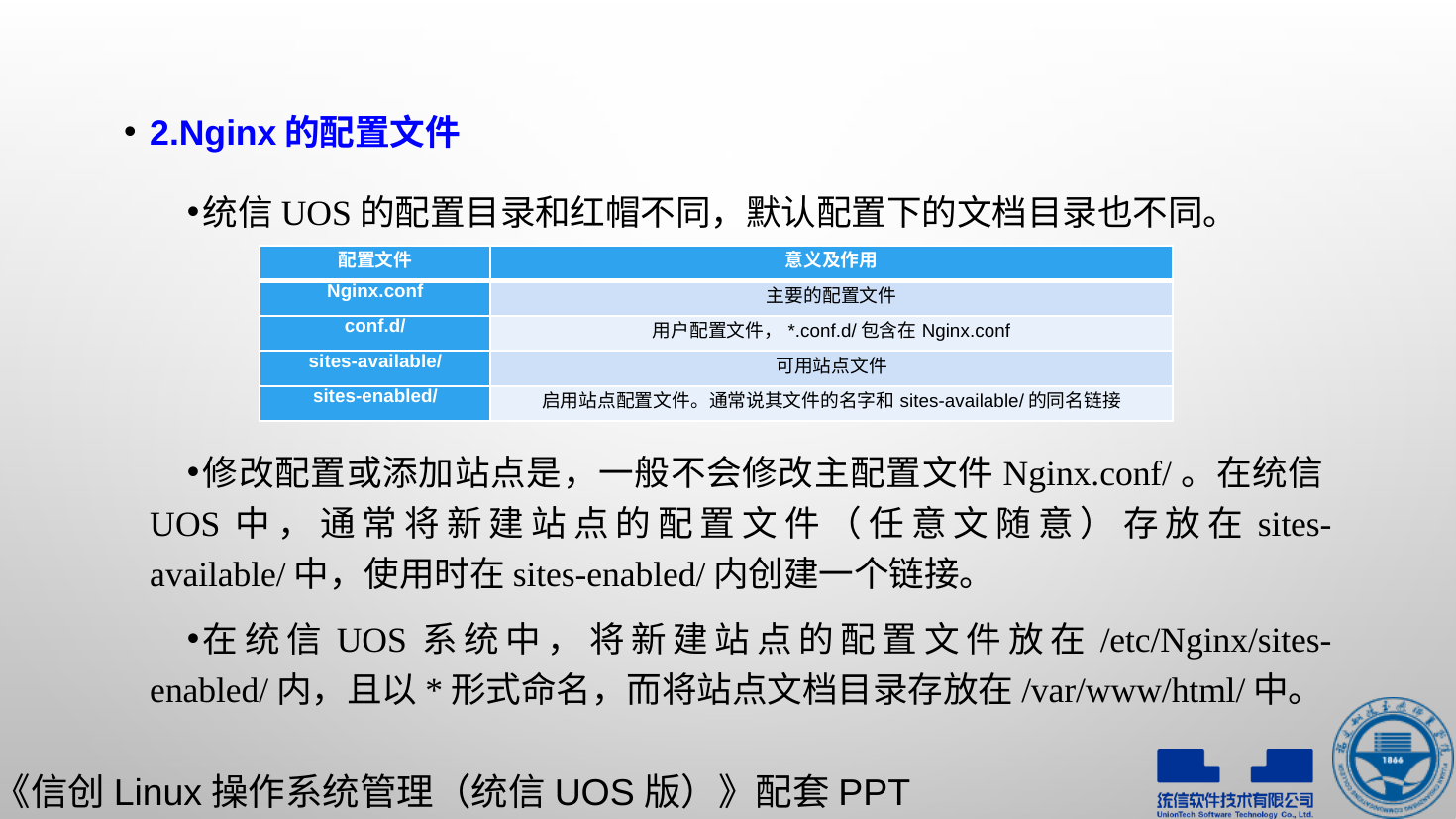

2.Nginx的配置文件
统信UOS的配置目录和红帽不同，默认配置下的文档目录也不同。

修改配置或添加站点是，一般不会修改主配置文件Nginx.conf/。在统信UOS中，通常将新建站点的配置文件（任意文随意）存放在sites-available/中，使用时在sites-enabled/内创建一个链接。
在统信UOS系统中，将新建站点的配置文件放在/etc/Nginx/sites-enabled/内，且以*形式命名，而将站点文档目录存放在/var/www/html/中。

| 配置文件 | 意义及作用 |
| --- | --- |
| Nginx.conf | 主要的配置文件 |
| conf.d/ | 用户配置文件，\*.conf.d/包含在Nginx.conf |
| sites-available/ | 可用站点文件 |
| sites-enabled/ | 启用站点配置文件。通常说其文件的名字和sites-available/的同名链接 |